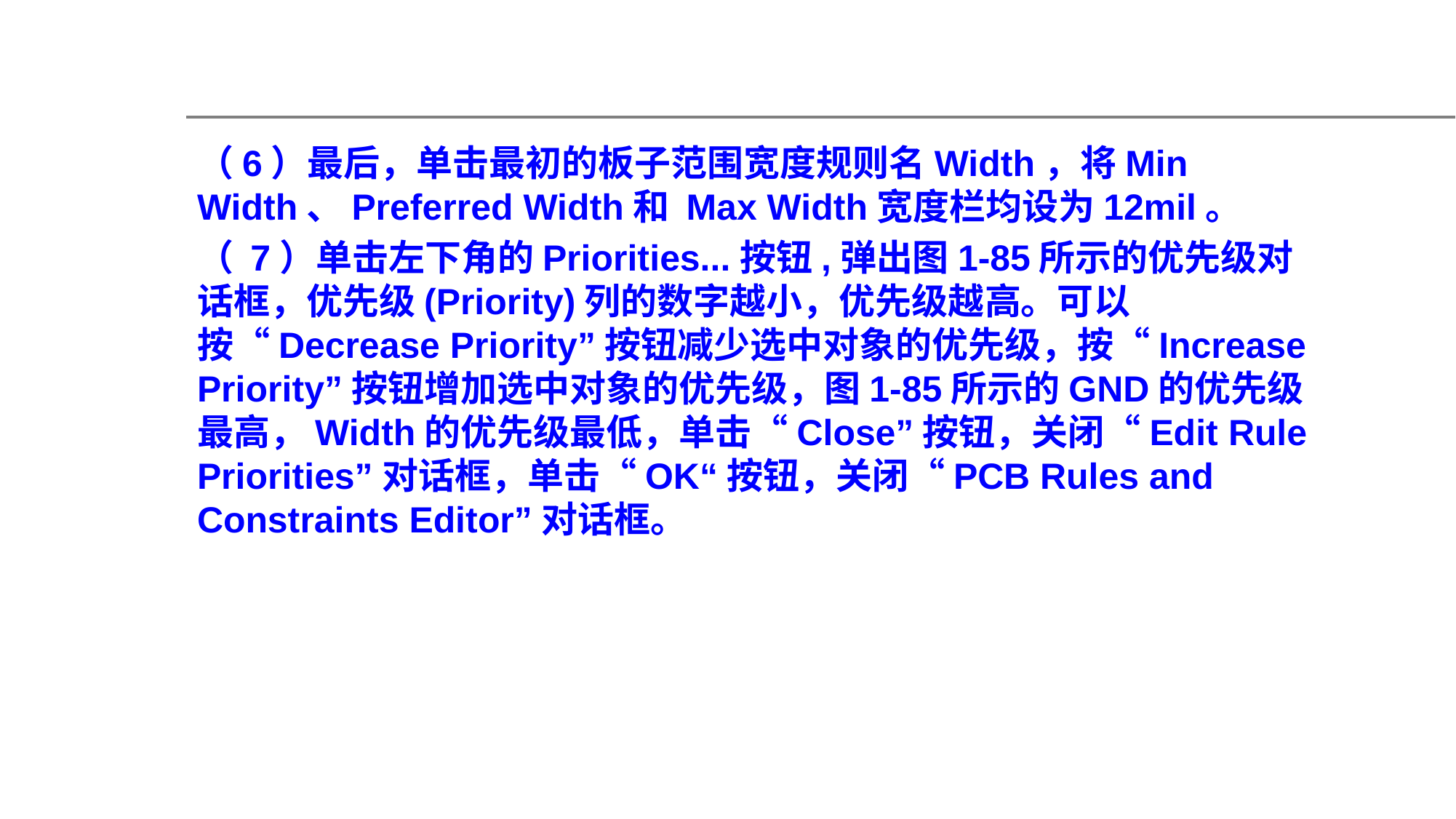

（6）最后，单击最初的板子范围宽度规则名Width，将Min Width、Preferred Width和 Max Width宽度栏均设为12mil。
（ 7）单击左下角的Priorities...按钮,弹出图1-85所示的优先级对话框，优先级(Priority)列的数字越小，优先级越高。可以按“Decrease Priority”按钮减少选中对象的优先级，按“Increase Priority”按钮增加选中对象的优先级，图1-85所示的GND的优先级最高，Width的优先级最低，单击“Close”按钮，关闭“Edit Rule Priorities”对话框，单击“OK“按钮，关闭“PCB Rules and Constraints Editor”对话框。